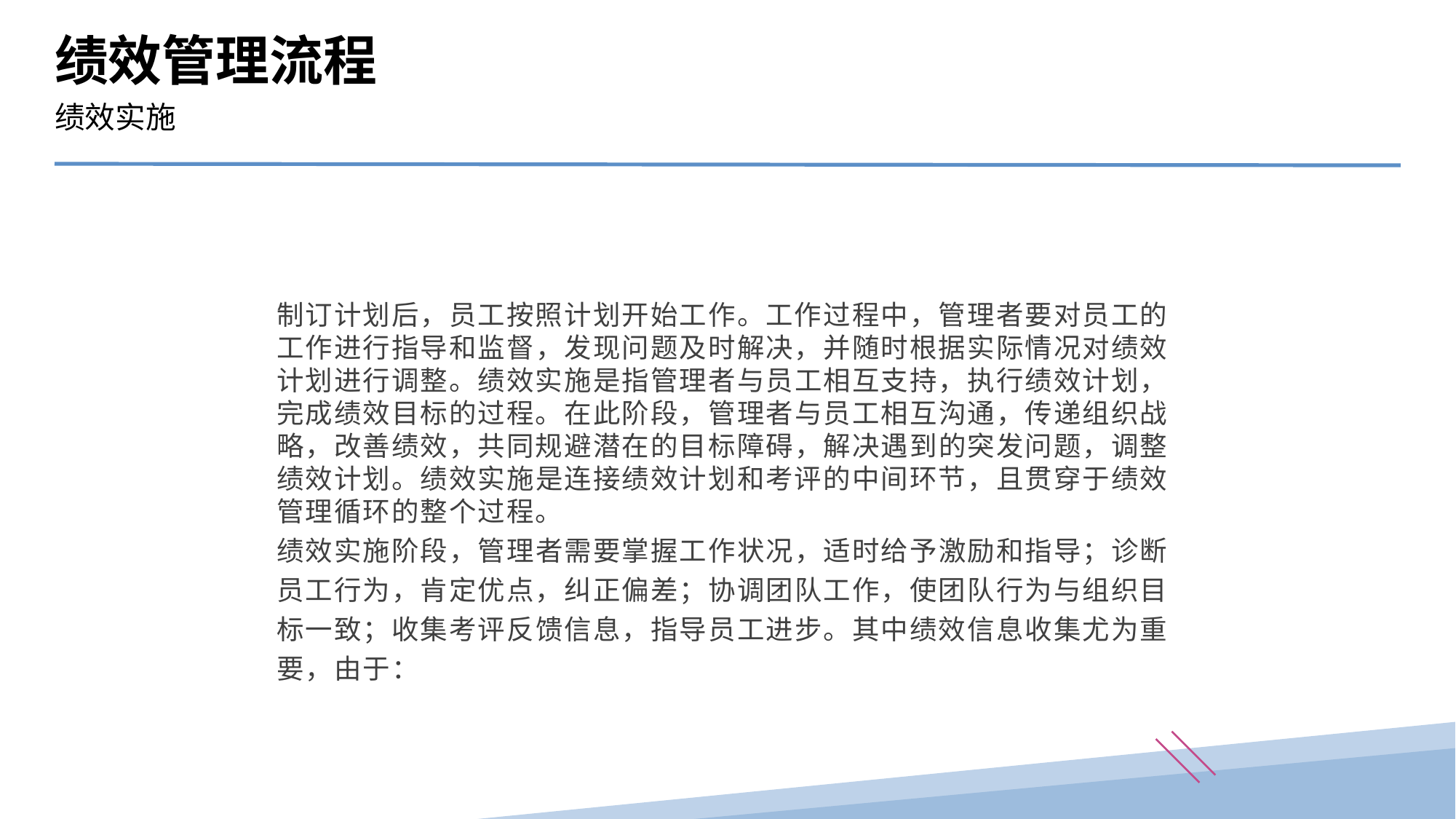

绩效管理流程
绩效实施
制订计划后，员工按照计划开始工作。工作过程中，管理者要对员工的工作进行指导和监督，发现问题及时解决，并随时根据实际情况对绩效计划进行调整。绩效实施是指管理者与员工相互支持，执行绩效计划，完成绩效目标的过程。在此阶段，管理者与员工相互沟通，传递组织战略，改善绩效，共同规避潜在的目标障碍，解决遇到的突发问题，调整绩效计划。绩效实施是连接绩效计划和考评的中间环节，且贯穿于绩效管理循环的整个过程。
绩效实施阶段，管理者需要掌握工作状况，适时给予激励和指导；诊断员工行为，肯定优点，纠正偏差；协调团队工作，使团队行为与组织目标一致；收集考评反馈信息，指导员工进步。其中绩效信息收集尤为重要，由于：